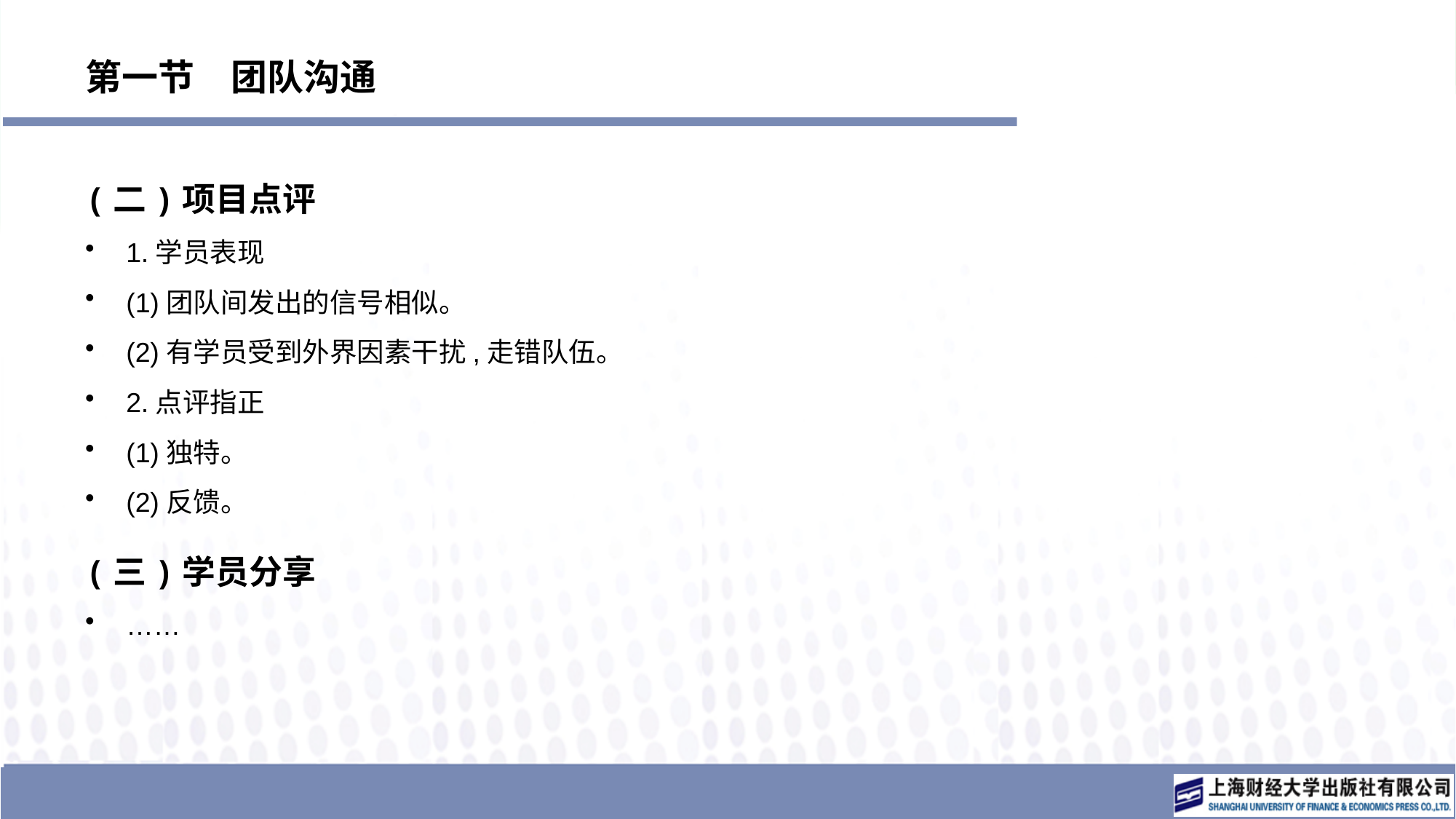

# 第一节　团队沟通
(二)项目点评
1.学员表现
(1)团队间发出的信号相似。
(2)有学员受到外界因素干扰,走错队伍。
2.点评指正
(1)独特。
(2)反馈。
(三)学员分享
……